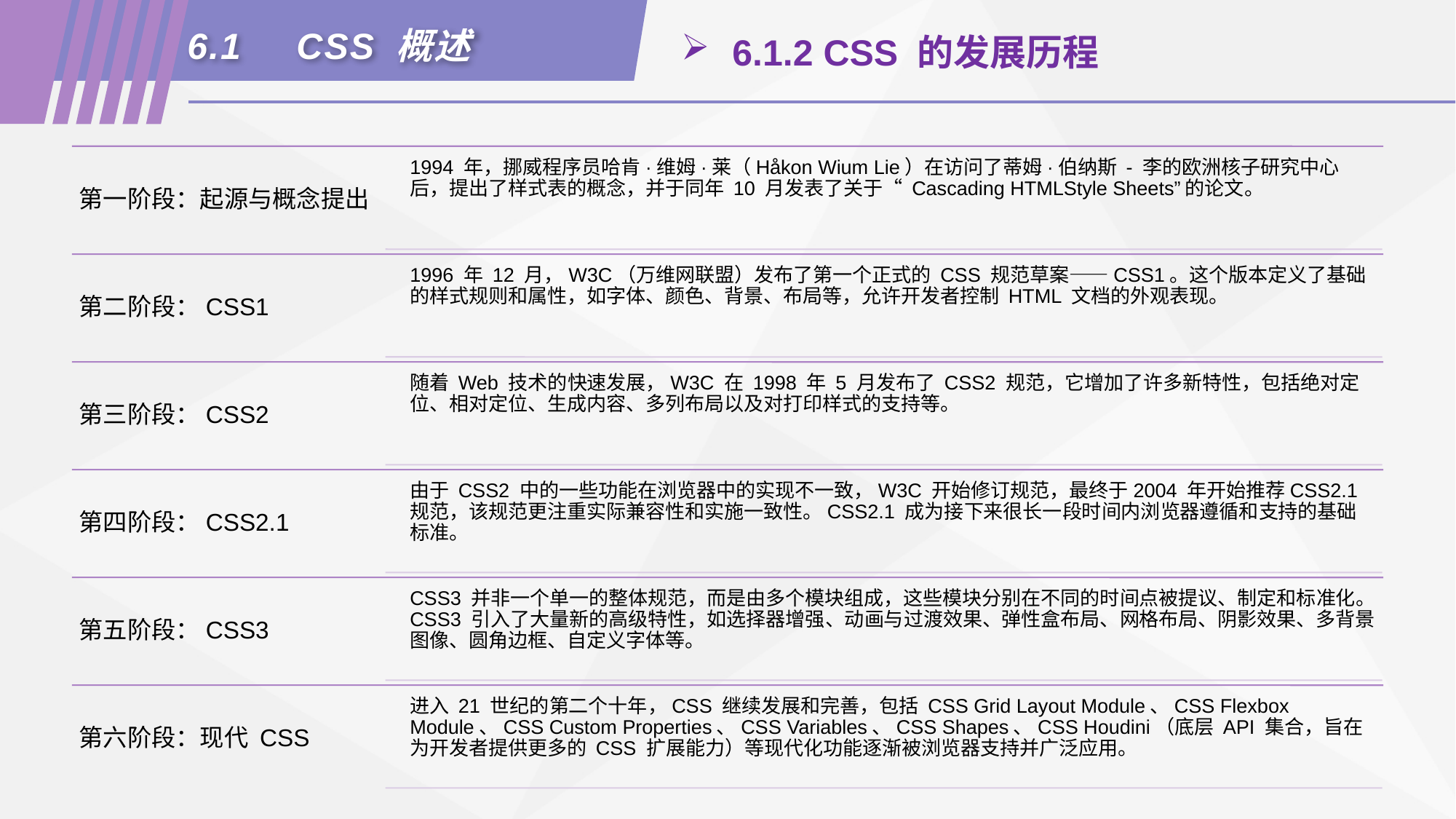

6.1	CSS 概述
 6.1.2 CSS 的发展历程
第一阶段：起源与概念提出
1994 年，挪威程序员哈肯·维姆·莱（Håkon Wium Lie）在访问了蒂姆·伯纳斯 - 李的欧洲核子研究中心后，提出了样式表的概念，并于同年 10 月发表了关于“ Cascading HTMLStyle Sheets”的论文。
第二阶段：CSS1
1996 年 12 月，W3C（万维网联盟）发布了第一个正式的 CSS 规范草案——CSS1。这个版本定义了基础的样式规则和属性，如字体、颜色、背景、布局等，允许开发者控制 HTML 文档的外观表现。
第三阶段：CSS2
随着 Web 技术的快速发展，W3C 在 1998 年 5 月发布了 CSS2 规范，它增加了许多新特性，包括绝对定位、相对定位、生成内容、多列布局以及对打印样式的支持等。
第四阶段：CSS2.1
由于 CSS2 中的一些功能在浏览器中的实现不一致，W3C 开始修订规范，最终于2004 年开始推荐CSS2.1 规范，该规范更注重实际兼容性和实施一致性。CSS2.1 成为接下来很长一段时间内浏览器遵循和支持的基础标准。
第五阶段：CSS3
CSS3 并非一个单一的整体规范，而是由多个模块组成，这些模块分别在不同的时间点被提议、制定和标准化。CSS3 引入了大量新的高级特性，如选择器增强、动画与过渡效果、弹性盒布局、网格布局、阴影效果、多背景图像、圆角边框、自定义字体等。
第六阶段：现代 CSS
进入 21 世纪的第二个十年，CSS 继续发展和完善，包括 CSS Grid Layout Module、CSS Flexbox Module、CSS Custom Properties、CSS Variables、CSS Shapes、CSS Houdini（底层 API 集合，旨在为开发者提供更多的 CSS 扩展能力）等现代化功能逐渐被浏览器支持并广泛应用。